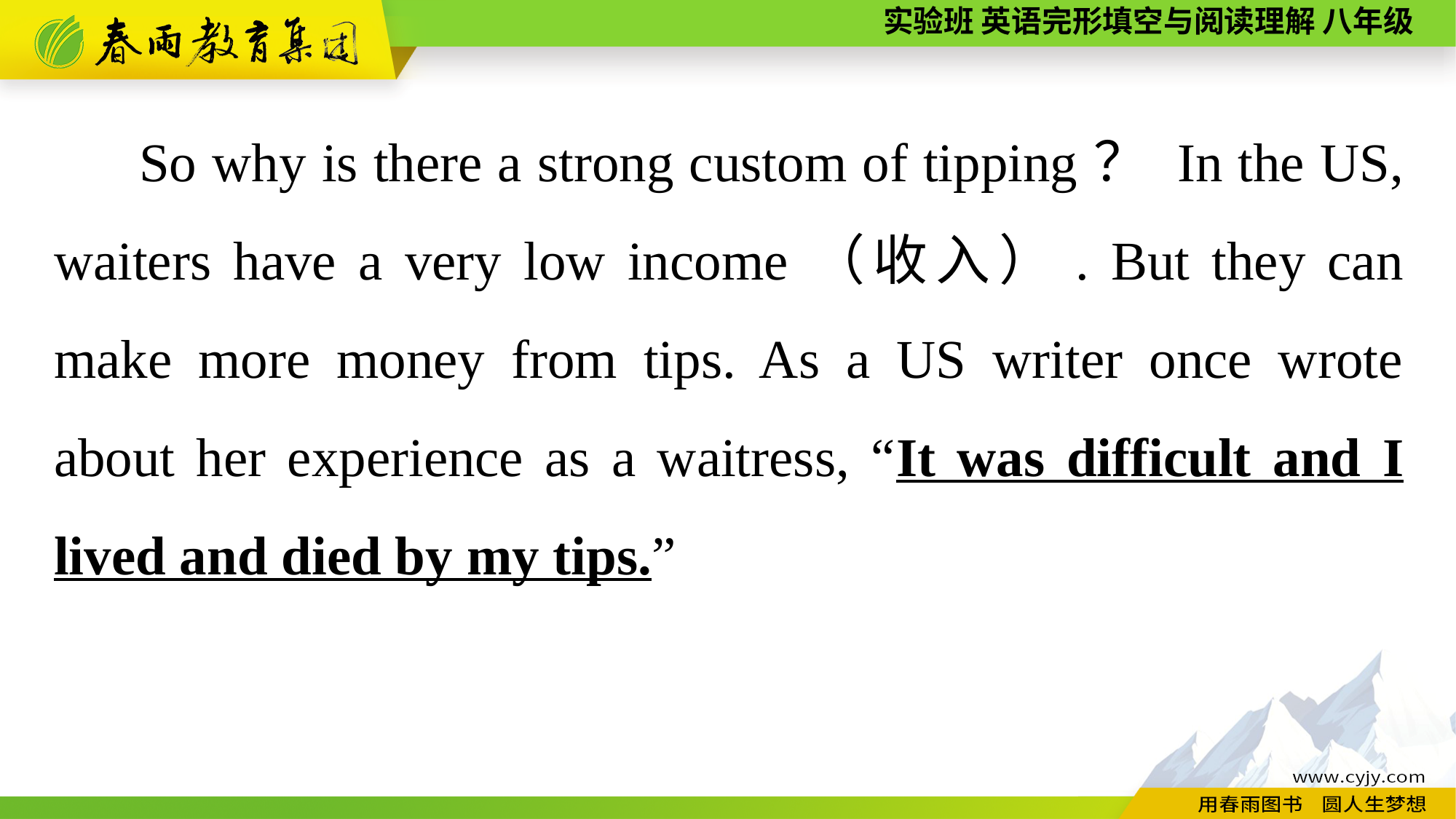

So why is there a strong custom of tipping？ In the US, waiters have a very low income（收入）. But they can make more money from tips. As a US writer once wrote about her experience as a waitress, “It was difficult and I lived and died by my tips.”